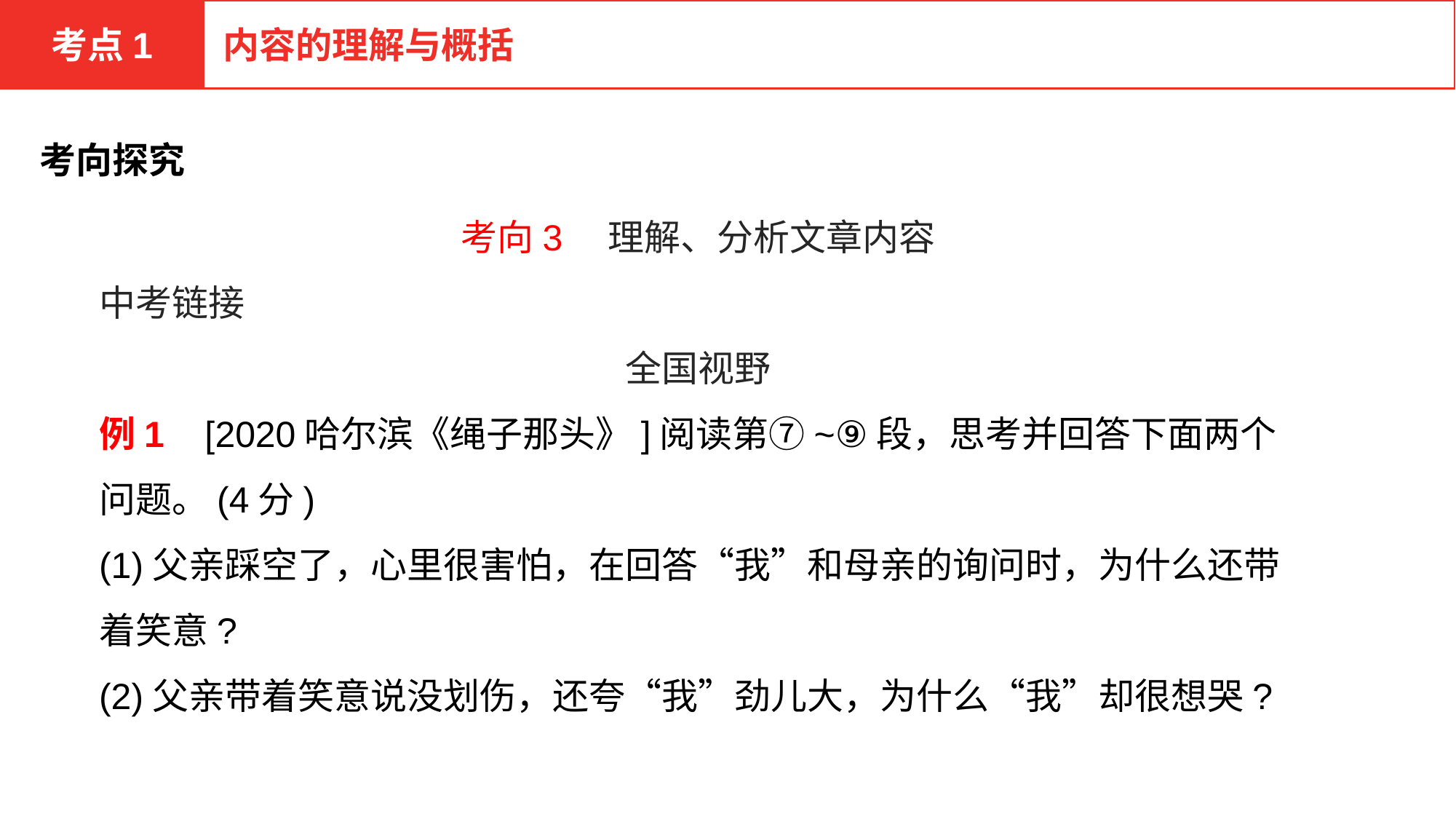

考点1
内容的理解与概括
考向探究
考向3　理解、分析文章内容
中考链接
全国视野
例1    [2020哈尔滨《绳子那头》]阅读第⑦~⑨段，思考并回答下面两个问题。(4分)
(1)父亲踩空了，心里很害怕，在回答“我”和母亲的询问时，为什么还带着笑意?
(2)父亲带着笑意说没划伤，还夸“我”劲儿大，为什么“我”却很想哭?